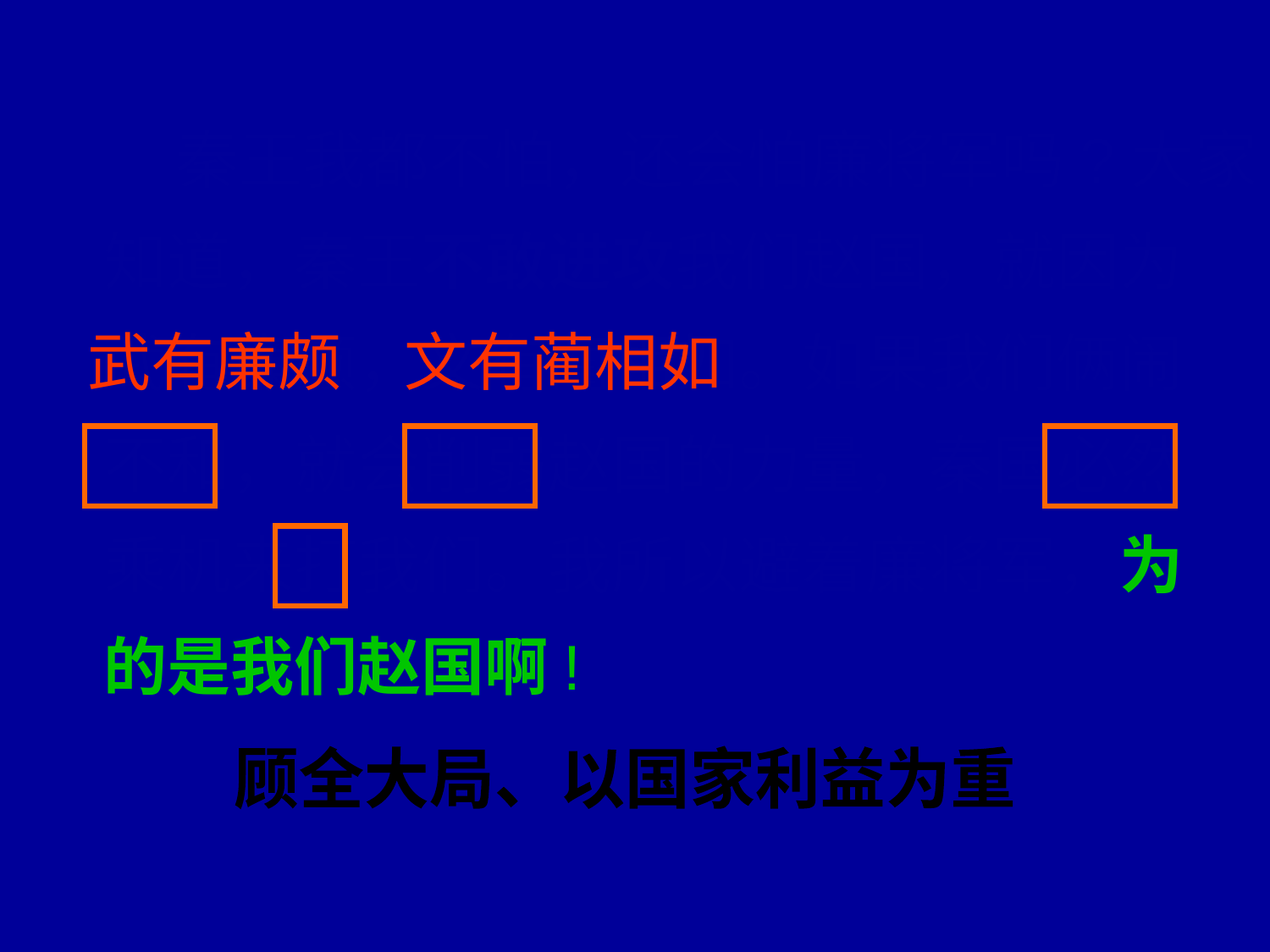

秦王我都不怕，还会怕廉将军吗?大家

知道，秦王不敢进攻我们赵国，就因为

武有廉颇，文有蔺相如。如果我们俩闹

不和，就会削弱赵国的力量，秦国必然

乘机来打我们。我所以避着廉将军，为

的是我们赵国啊!
武有廉颇
文有蔺相如

顾全大局、以国家利益为重